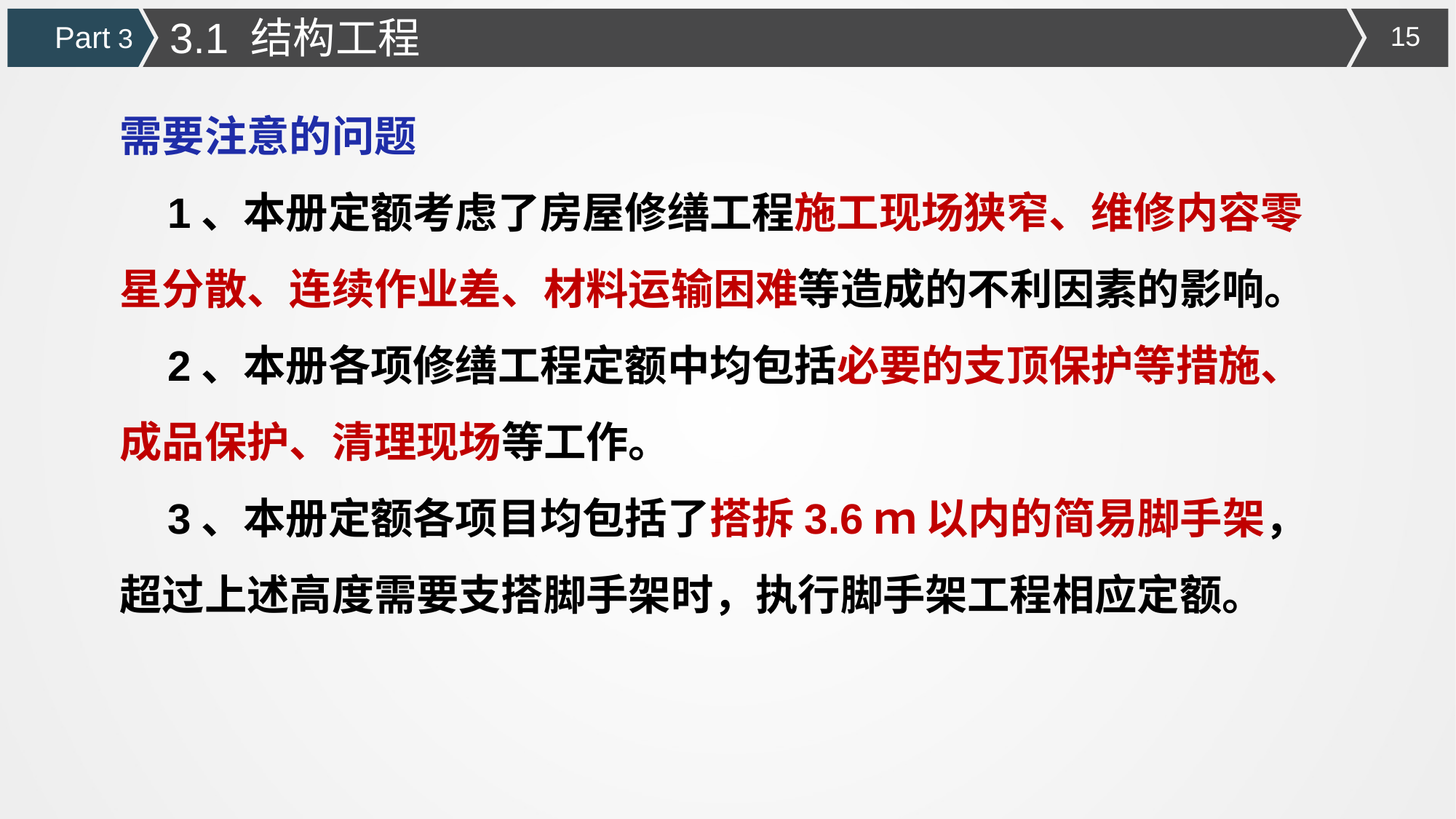

3.1 结构工程
Part 3
需要注意的问题
    1、本册定额考虑了房屋修缮工程施工现场狭窄、维修内容零星分散、连续作业差、材料运输困难等造成的不利因素的影响。
    2、本册各项修缮工程定额中均包括必要的支顶保护等措施、成品保护、清理现场等工作。
    3、本册定额各项目均包括了搭拆3.6ｍ 以内的简易脚手架，超过上述高度需要支搭脚手架时，执行脚手架工程相应定额。